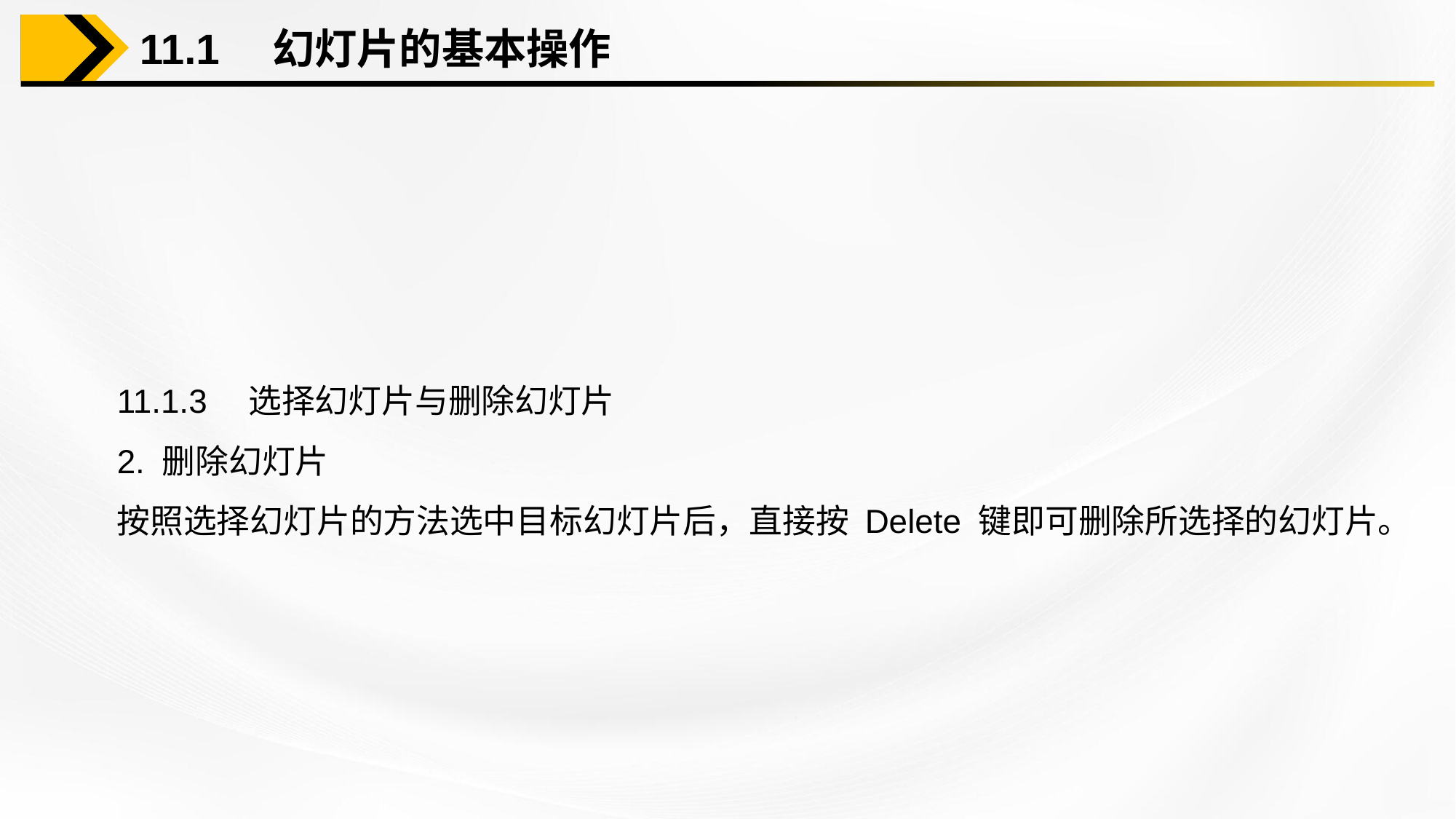

11.1　幻灯片的基本操作
11.1.3　选择幻灯片与删除幻灯片
2. 删除幻灯片
按照选择幻灯片的方法选中目标幻灯片后，直接按 Delete 键即可删除所选择的幻灯片。